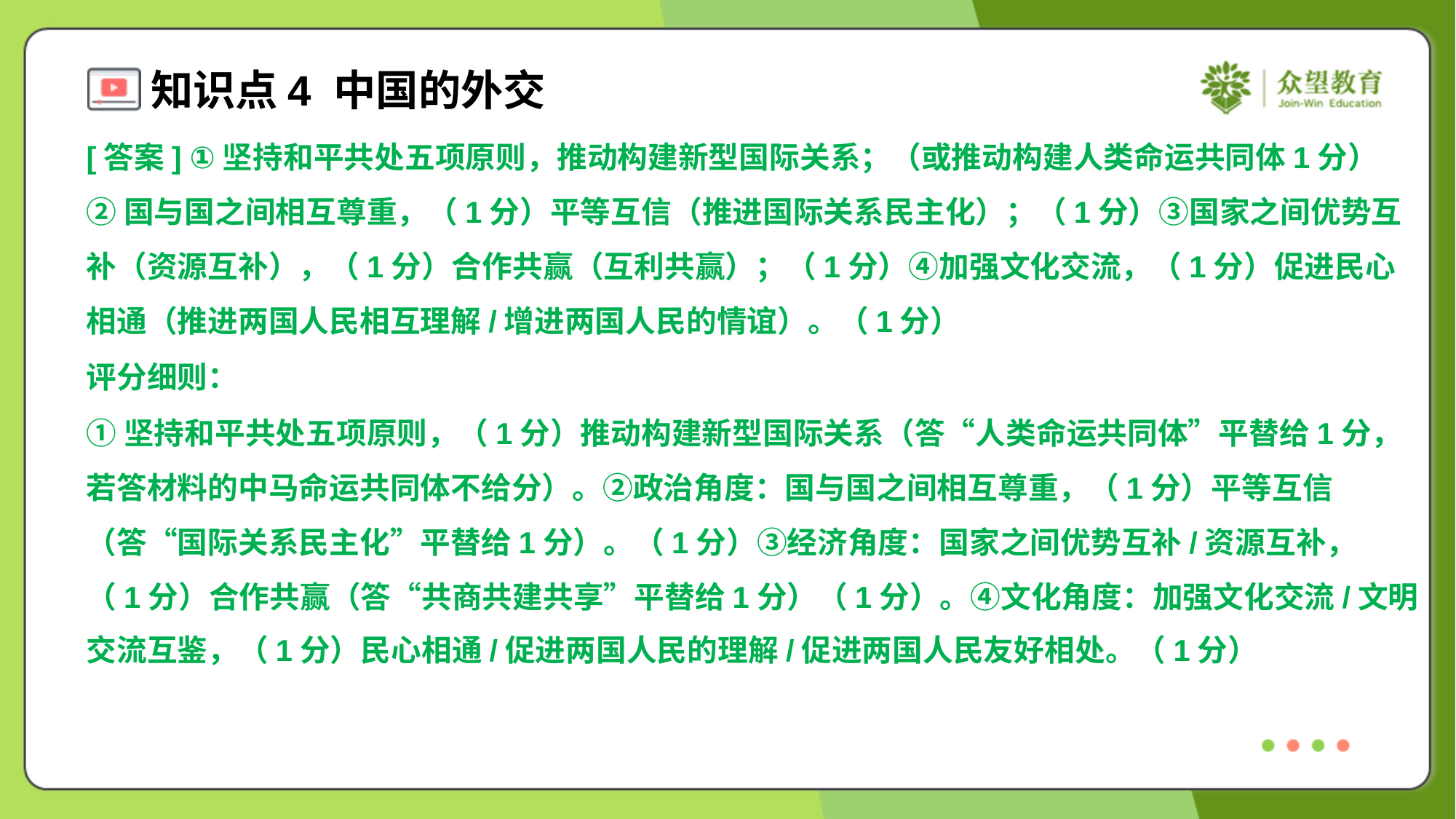

[答案] ①坚持和平共处五项原则，推动构建新型国际关系；（或推动构建人类命运共同体1分）
②国与国之间相互尊重，（1分）平等互信（推进国际关系民主化）；（1分）③国家之间优势互
补（资源互补），（1分）合作共赢（互利共赢）；（1分）④加强文化交流，（1分）促进民心
相通（推进两国人民相互理解/增进两国人民的情谊）。（1分）
评分细则：
①坚持和平共处五项原则，（1分）推动构建新型国际关系（答“人类命运共同体”平替给1分，
若答材料的中马命运共同体不给分）。②政治角度：国与国之间相互尊重，（1分）平等互信
（答“国际关系民主化”平替给1分）。（1分）③经济角度：国家之间优势互补/资源互补，
（1分）合作共赢（答“共商共建共享”平替给1分）（1分）。④文化角度：加强文化交流/文明
交流互鉴，（1分）民心相通/促进两国人民的理解/促进两国人民友好相处。（1分）